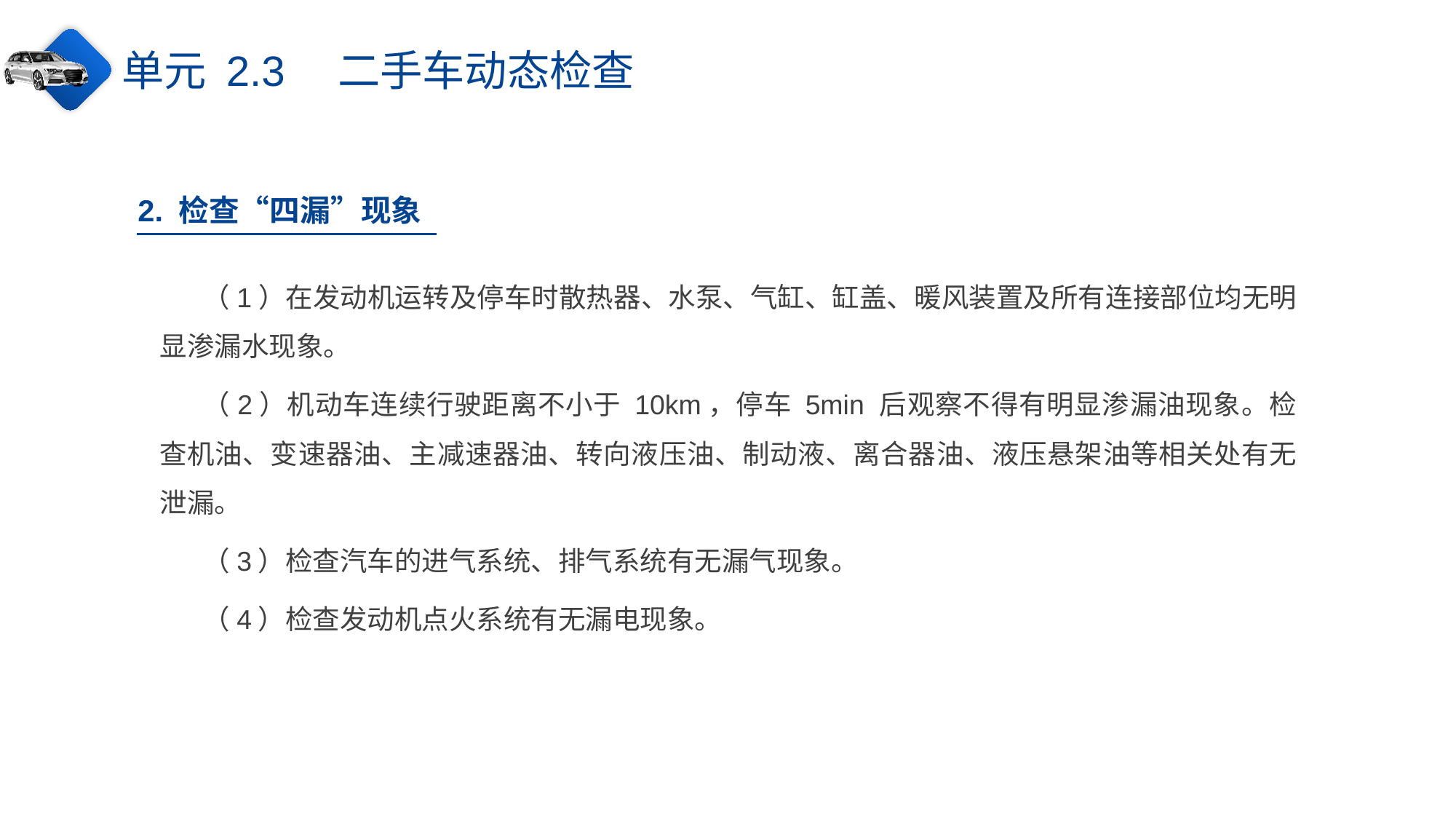

单元 2.3　二手车动态检查
2. 检查“四漏”现象
（1）在发动机运转及停车时散热器、水泵、气缸、缸盖、暖风装置及所有连接部位均无明显渗漏水现象。
（2）机动车连续行驶距离不小于 10km，停车 5min 后观察不得有明显渗漏油现象。检查机油、变速器油、主减速器油、转向液压油、制动液、离合器油、液压悬架油等相关处有无泄漏。
（3）检查汽车的进气系统、排气系统有无漏气现象。
（4）检查发动机点火系统有无漏电现象。